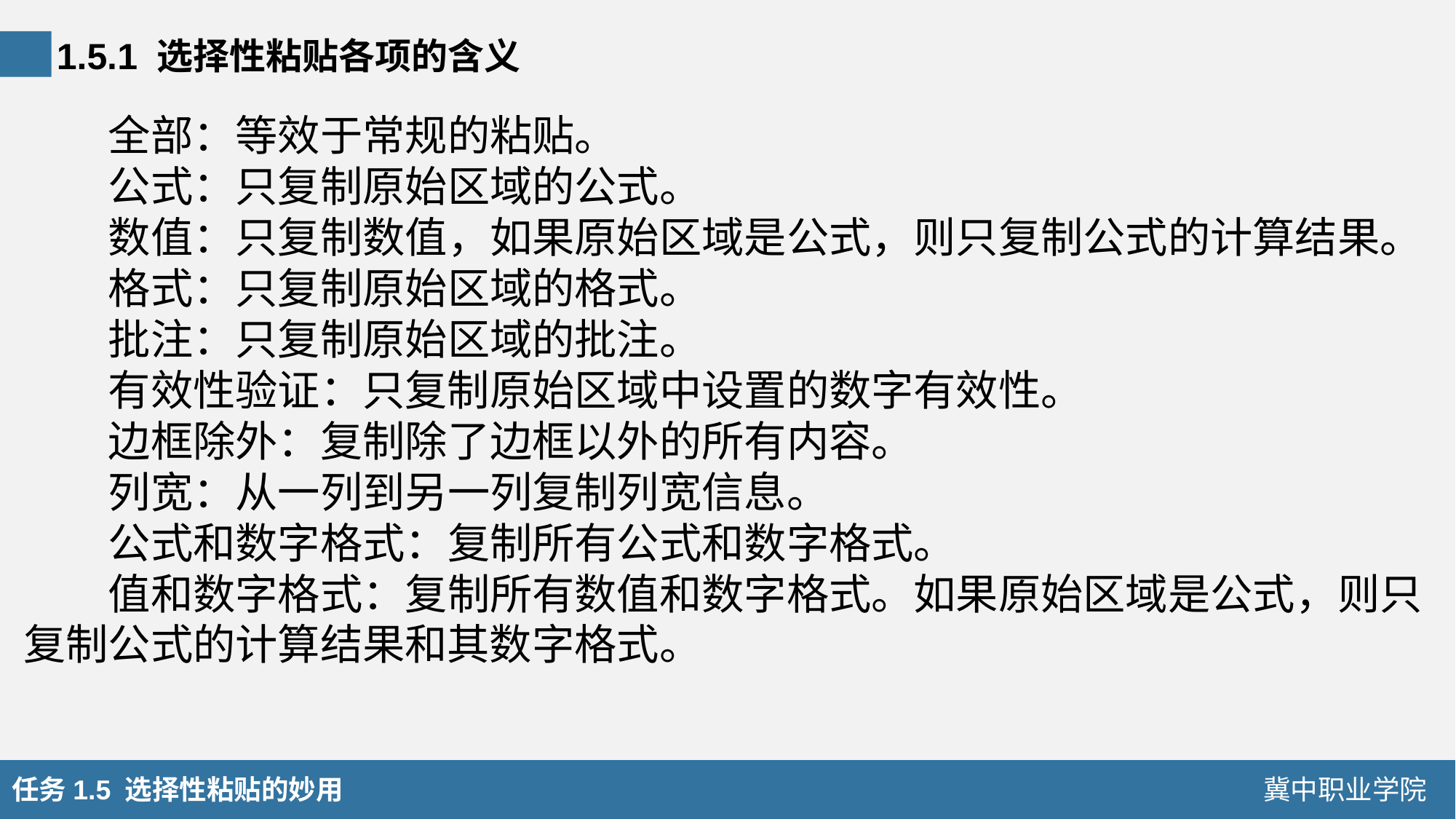

1.5.1 选择性粘贴各项的含义
全部：等效于常规的粘贴。
公式：只复制原始区域的公式。
数值：只复制数值，如果原始区域是公式，则只复制公式的计算结果。
格式：只复制原始区域的格式。
批注：只复制原始区域的批注。
有效性验证：只复制原始区域中设置的数字有效性。
边框除外：复制除了边框以外的所有内容。
列宽：从一列到另一列复制列宽信息。
公式和数字格式：复制所有公式和数字格式。
值和数字格式：复制所有数值和数字格式。如果原始区域是公式，则只复制公式的计算结果和其数字格式。

任务1.5 选择性粘贴的妙用
冀中职业学院